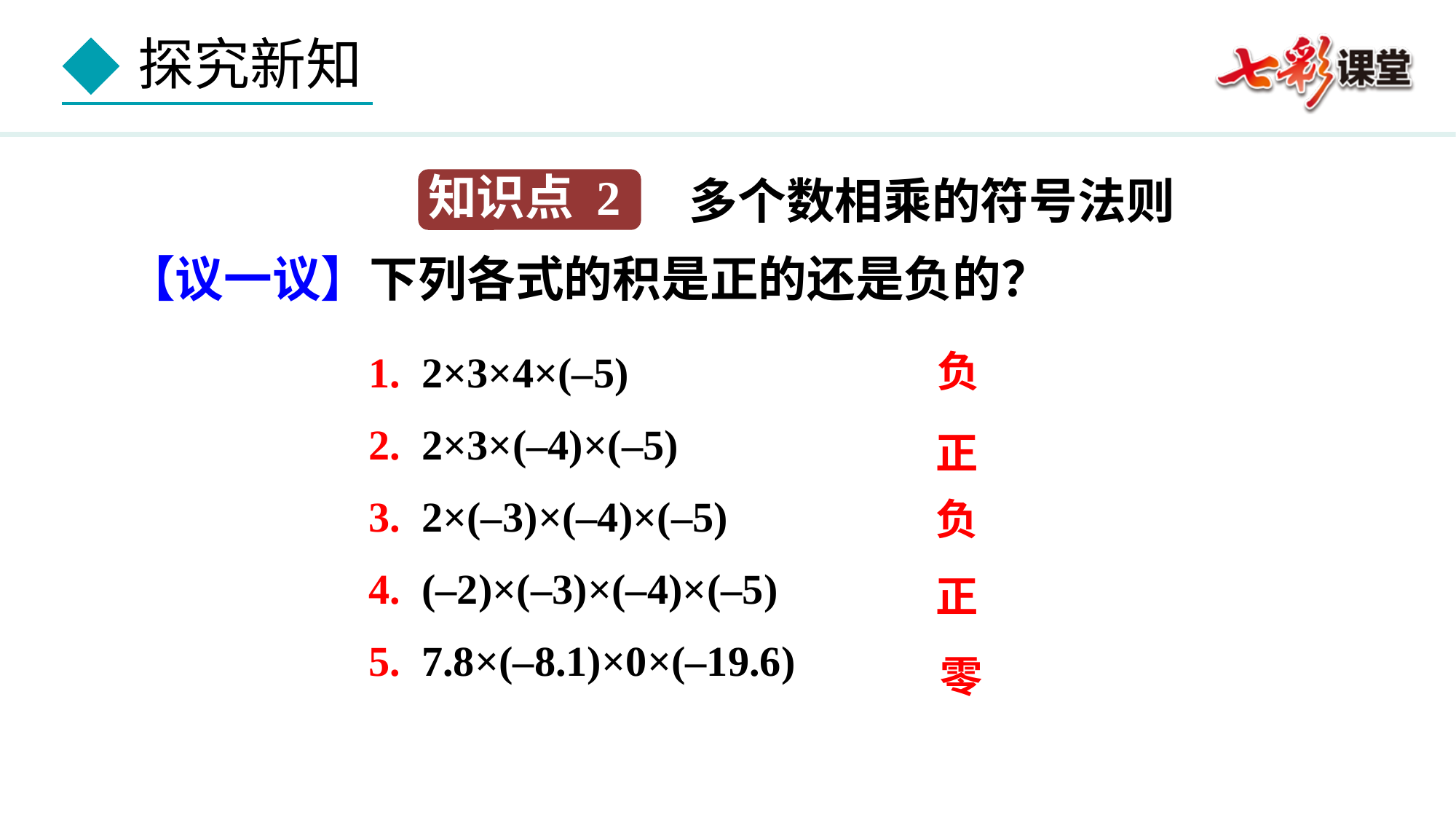

多个数相乘的符号法则

知识点 2
【议一议】下列各式的积是正的还是负的？
负
1.  2×3×4×(–5)
2.  2×3×(–4)×(–5)
3.  2×(–3)×(–4)×(–5)
4.  (–2)×(–3)×(–4)×(–5)
5.  7.8×(–8.1)×0×(–19.6)
正
负
正
零